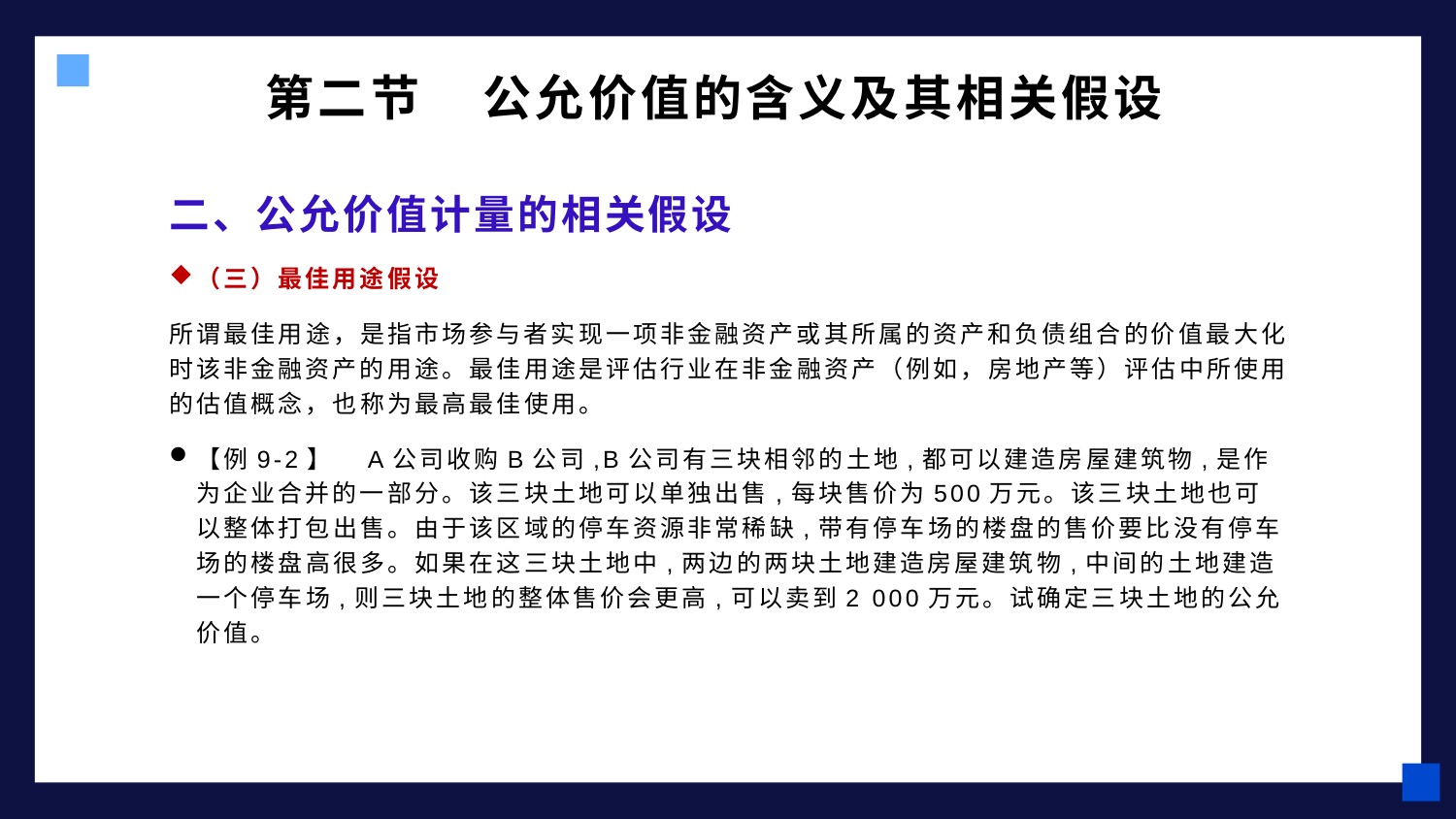

# 第二节    公允价值的含义及其相关假设
二、公允价值计量的相关假设
（三）最佳用途假设
所谓最佳用途，是指市场参与者实现一项非金融资产或其所属的资产和负债组合的价值最大化时该非金融资产的用途。最佳用途是评估行业在非金融资产（例如，房地产等）评估中所使用的估值概念，也称为最高最佳使用。
【例9-2】　A公司收购B公司,B公司有三块相邻的土地,都可以建造房屋建筑物,是作为企业合并的一部分。该三块土地可以单独出售,每块售价为500万元。该三块土地也可以整体打包出售。由于该区域的停车资源非常稀缺,带有停车场的楼盘的售价要比没有停车场的楼盘高很多。如果在这三块土地中,两边的两块土地建造房屋建筑物,中间的土地建造一个停车场,则三块土地的整体售价会更高,可以卖到2 000万元。试确定三块土地的公允价值。